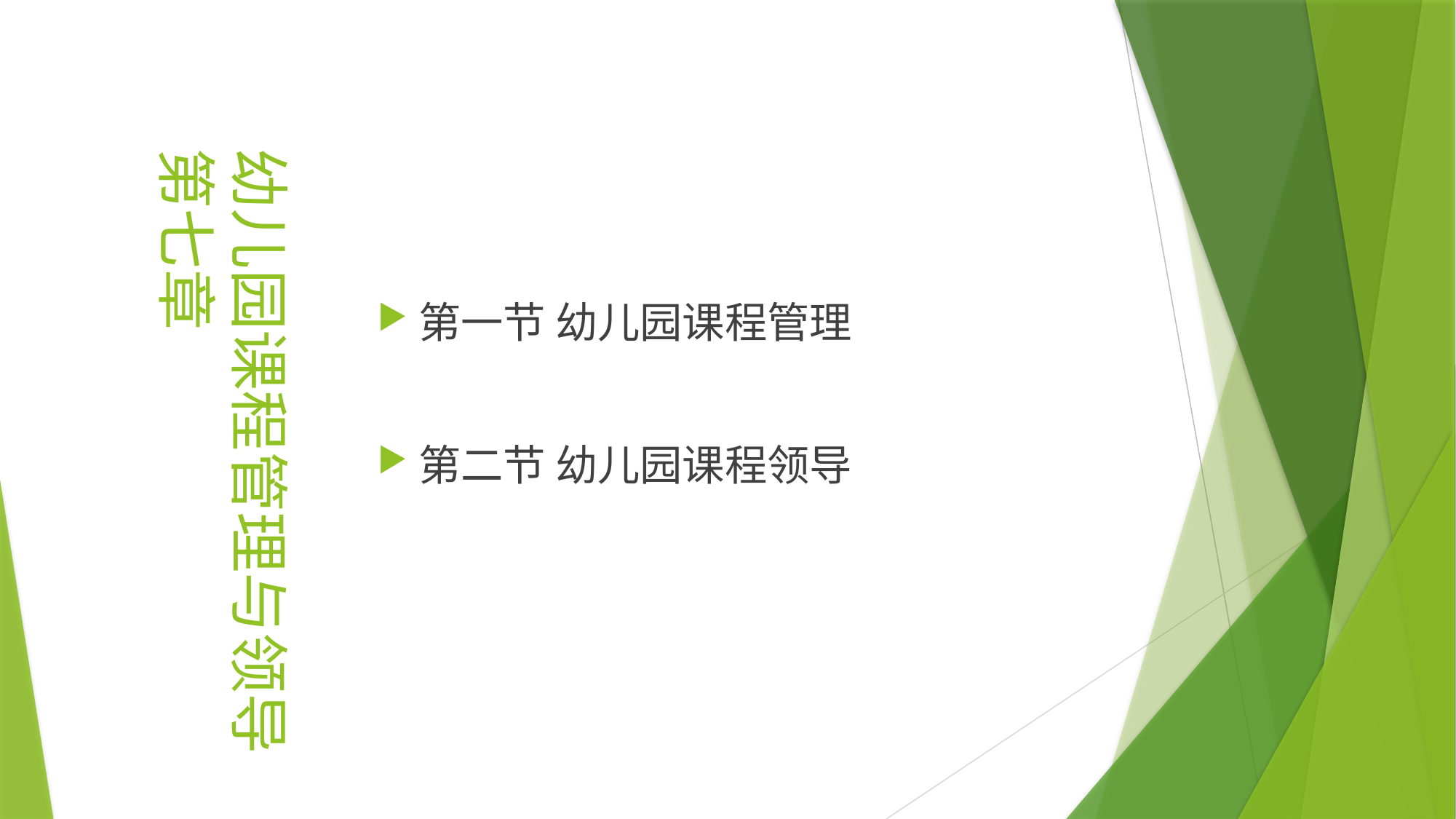

幼儿园课程管理与领导
第七章
第一节 幼儿园课程管理
第二节 幼儿园课程领导